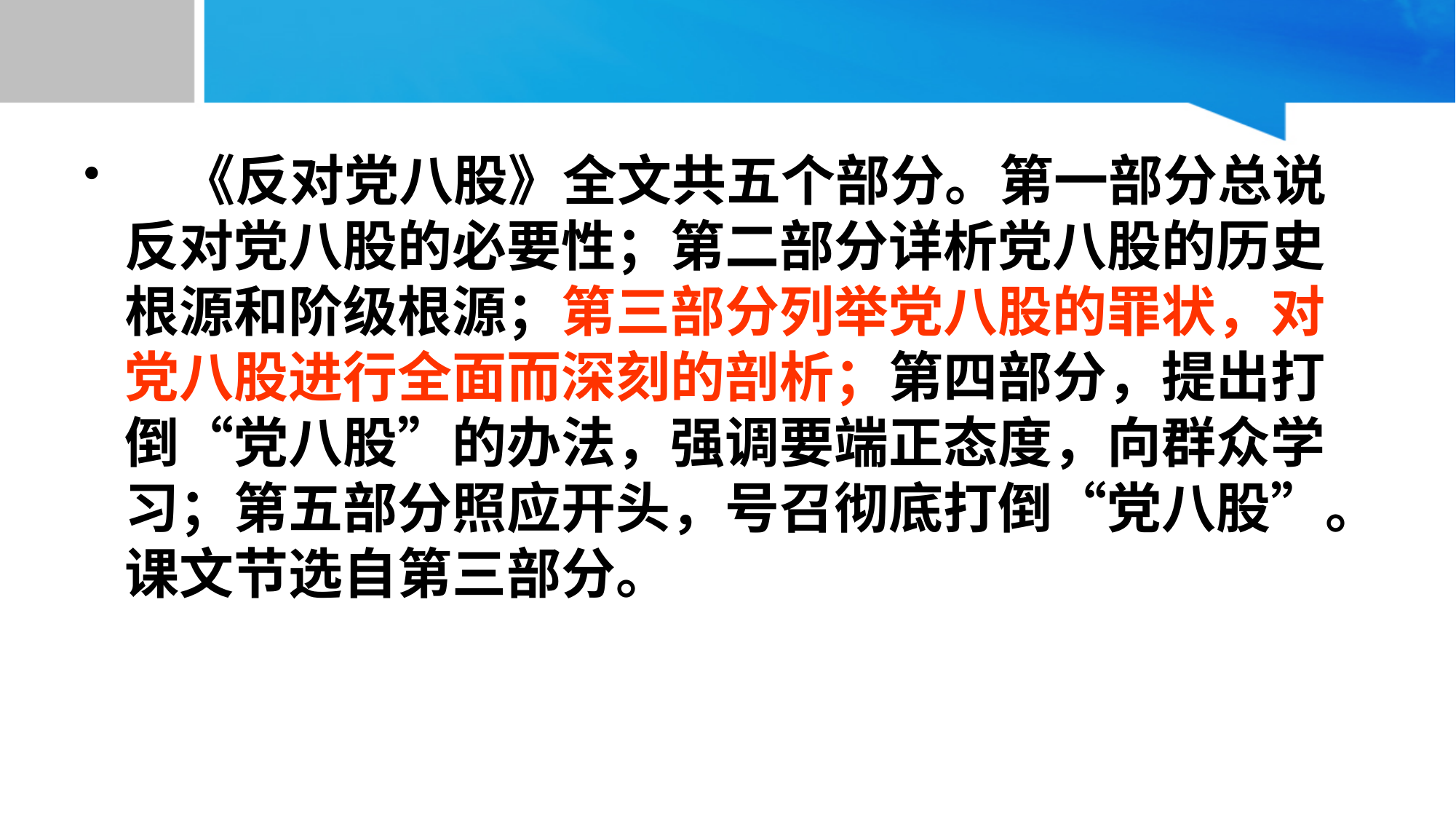

《反对党八股》全文共五个部分。第一部分总说反对党八股的必要性；第二部分详析党八股的历史根源和阶级根源；第三部分列举党八股的罪状，对党八股进行全面而深刻的剖析；第四部分，提出打倒“党八股”的办法，强调要端正态度，向群众学习；第五部分照应开头，号召彻底打倒“党八股”。课文节选自第三部分。